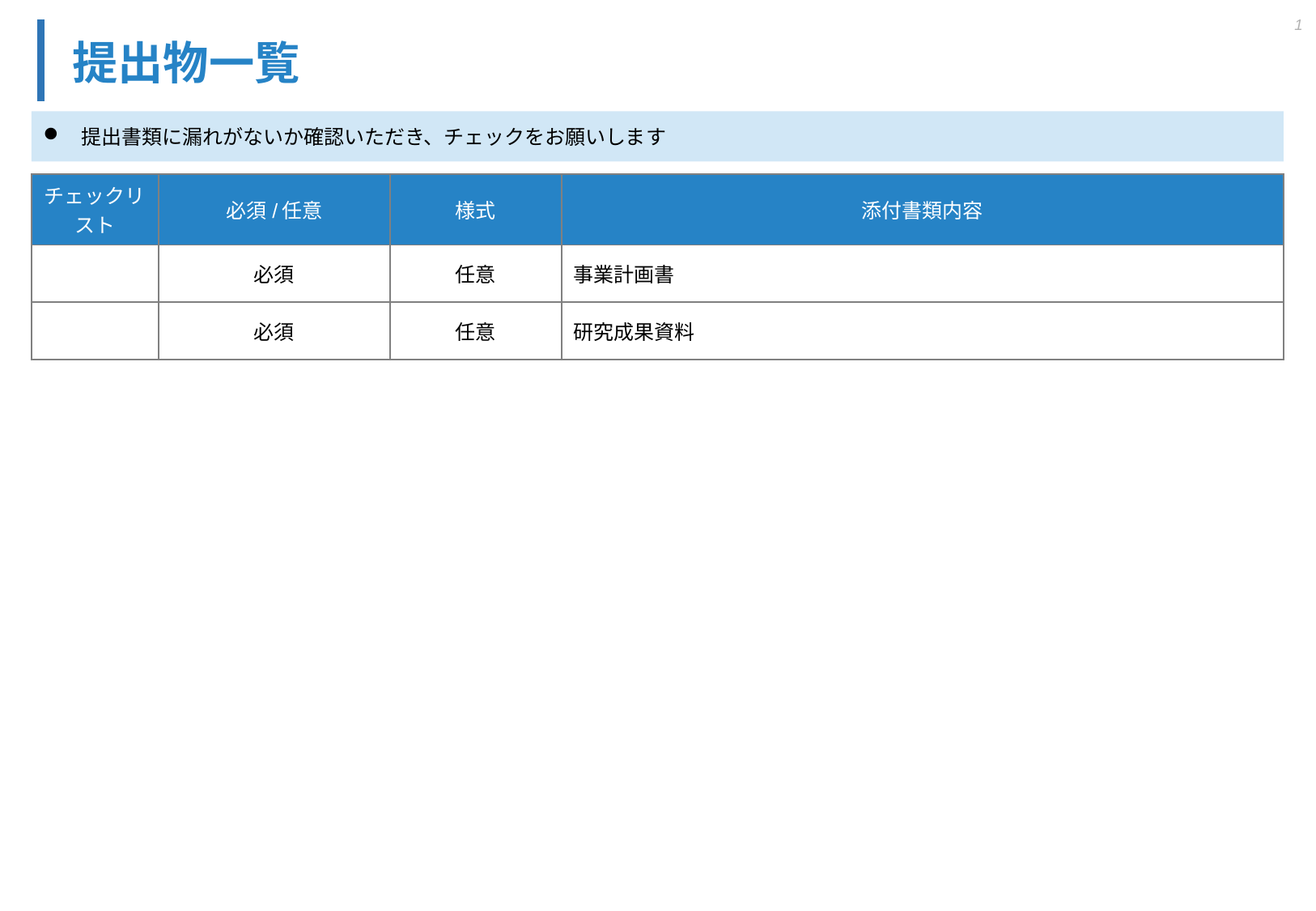

1
# 提出物一覧
提出書類に漏れがないか確認いただき、チェックをお願いします
| チェックリスト | 必須/任意 | 様式 | 添付書類内容 |
| --- | --- | --- | --- |
|  | 必須 | 任意 | 事業計画書 |
|  | 必須 | 任意 | 研究成果資料 |